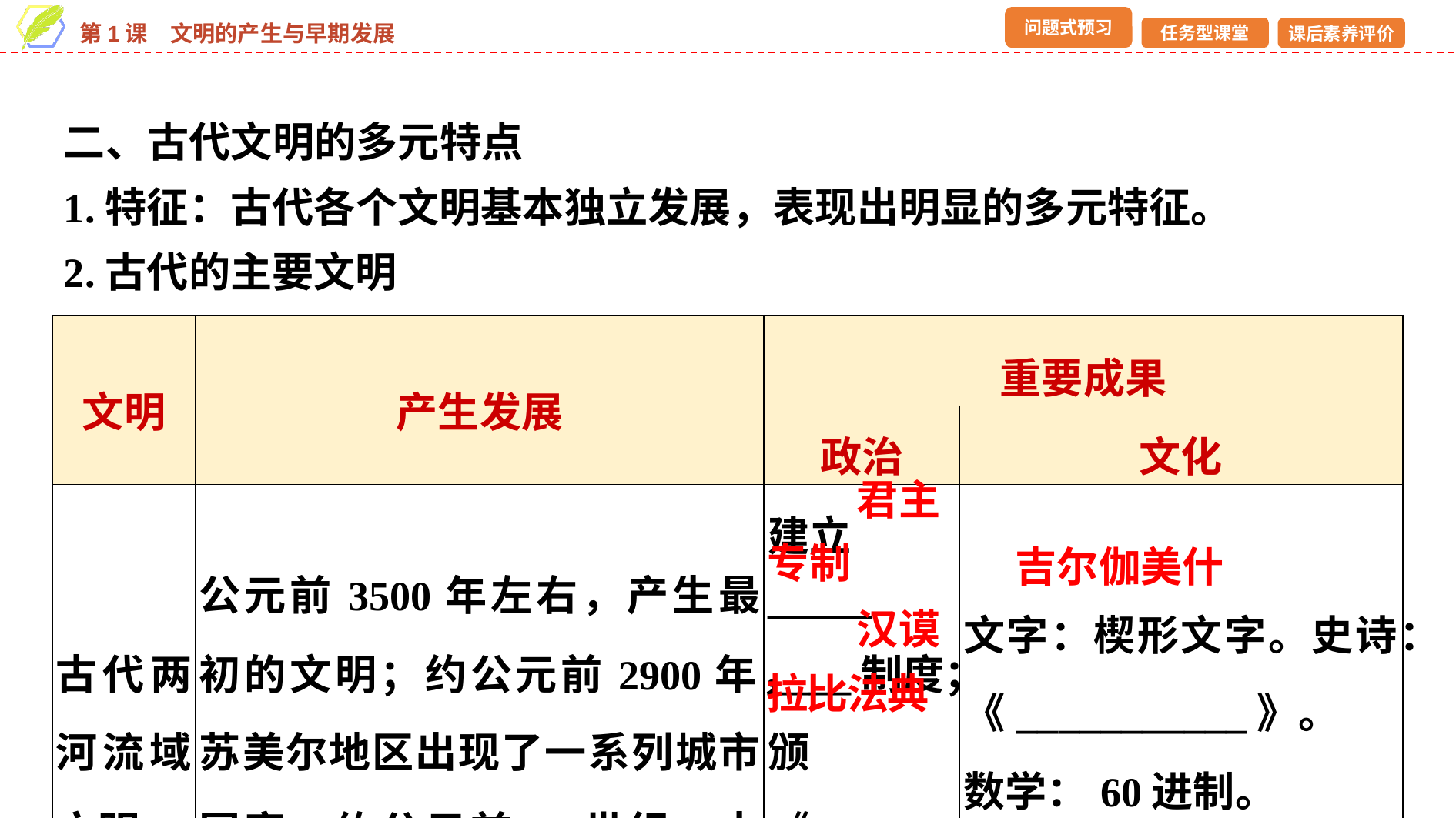

二、古代文明的多元特点
1.特征：古代各个文明基本独立发展，表现出明显的多元特征。
2.古代的主要文明
| 文明 | 产生发展 | 重要成果 |  |
| --- | --- | --- | --- |
|  |  | 政治 | 文化 |
| 古代两河流域文明 | 公元前3500年左右，产生最初的文明；约公元前2900年，苏美尔地区出现了一系列城市国家；约公元前18世纪，古巴比伦王国基本统一两河流域 | 建立\_\_\_\_\_ \_\_\_\_制度；颁《\_\_\_\_\_ \_\_\_\_\_\_\_\_》 | 文字：楔形文字。史诗：《\_\_\_\_\_\_\_\_\_\_\_》。 数学：60进制。 传说：洪水和方舟传说 |
君主
专制
吉尔伽美什
汉谟
拉比法典